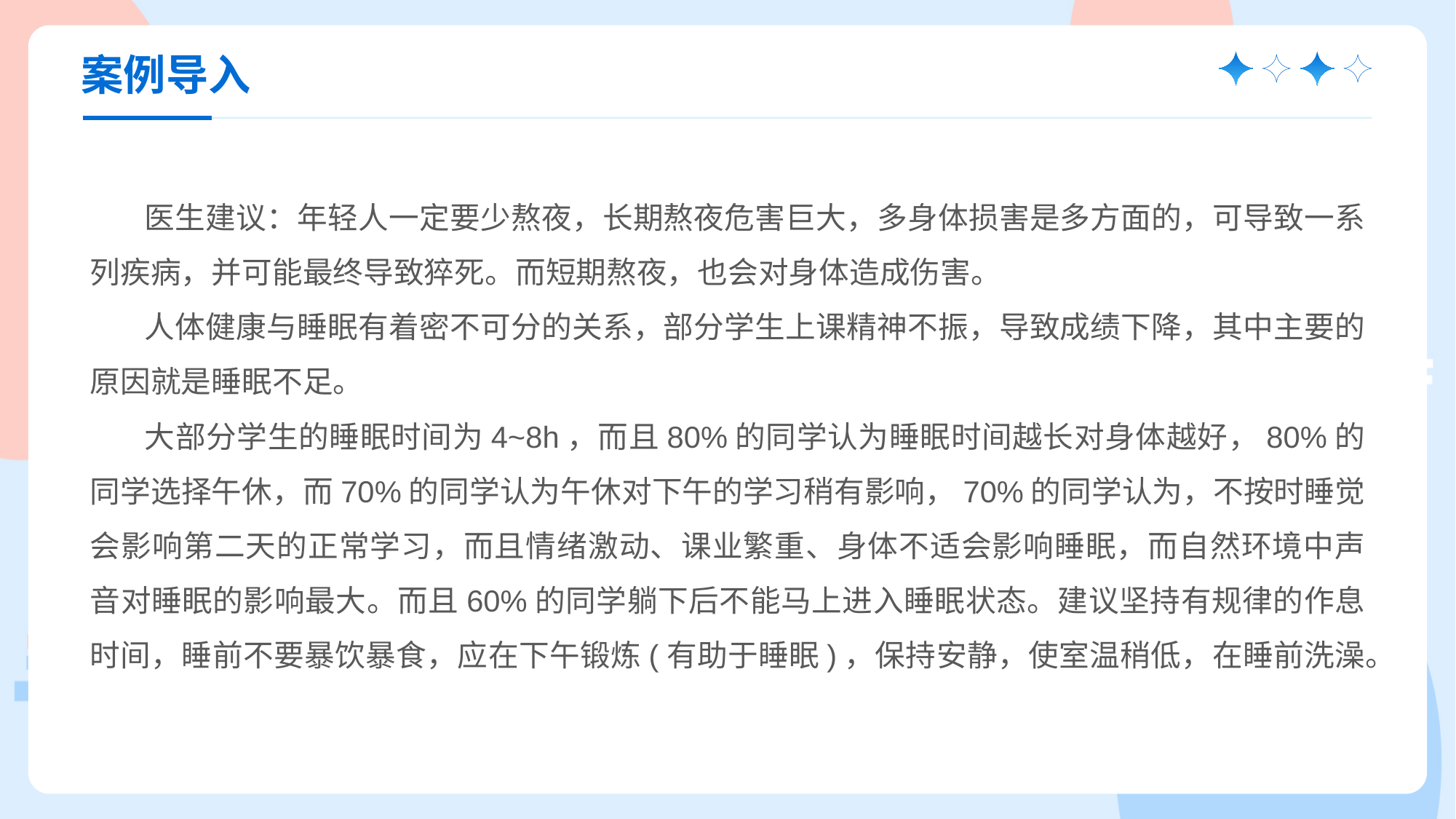

案例导入
医生建议：年轻人一定要少熬夜，长期熬夜危害巨大，多身体损害是多方面的，可导致一系列疾病，并可能最终导致猝死。而短期熬夜，也会对身体造成伤害。
人体健康与睡眠有着密不可分的关系，部分学生上课精神不振，导致成绩下降，其中主要的原因就是睡眠不足。
大部分学生的睡眠时间为4~8h，而且80%的同学认为睡眠时间越长对身体越好，80%的同学选择午休，而70%的同学认为午休对下午的学习稍有影响，70%的同学认为，不按时睡觉会影响第二天的正常学习，而且情绪激动、课业繁重、身体不适会影响睡眠，而自然环境中声音对睡眠的影响最大。而且60%的同学躺下后不能马上进入睡眠状态。建议坚持有规律的作息时间，睡前不要暴饮暴食，应在下午锻炼(有助于睡眠)，保持安静，使室温稍低，在睡前洗澡。